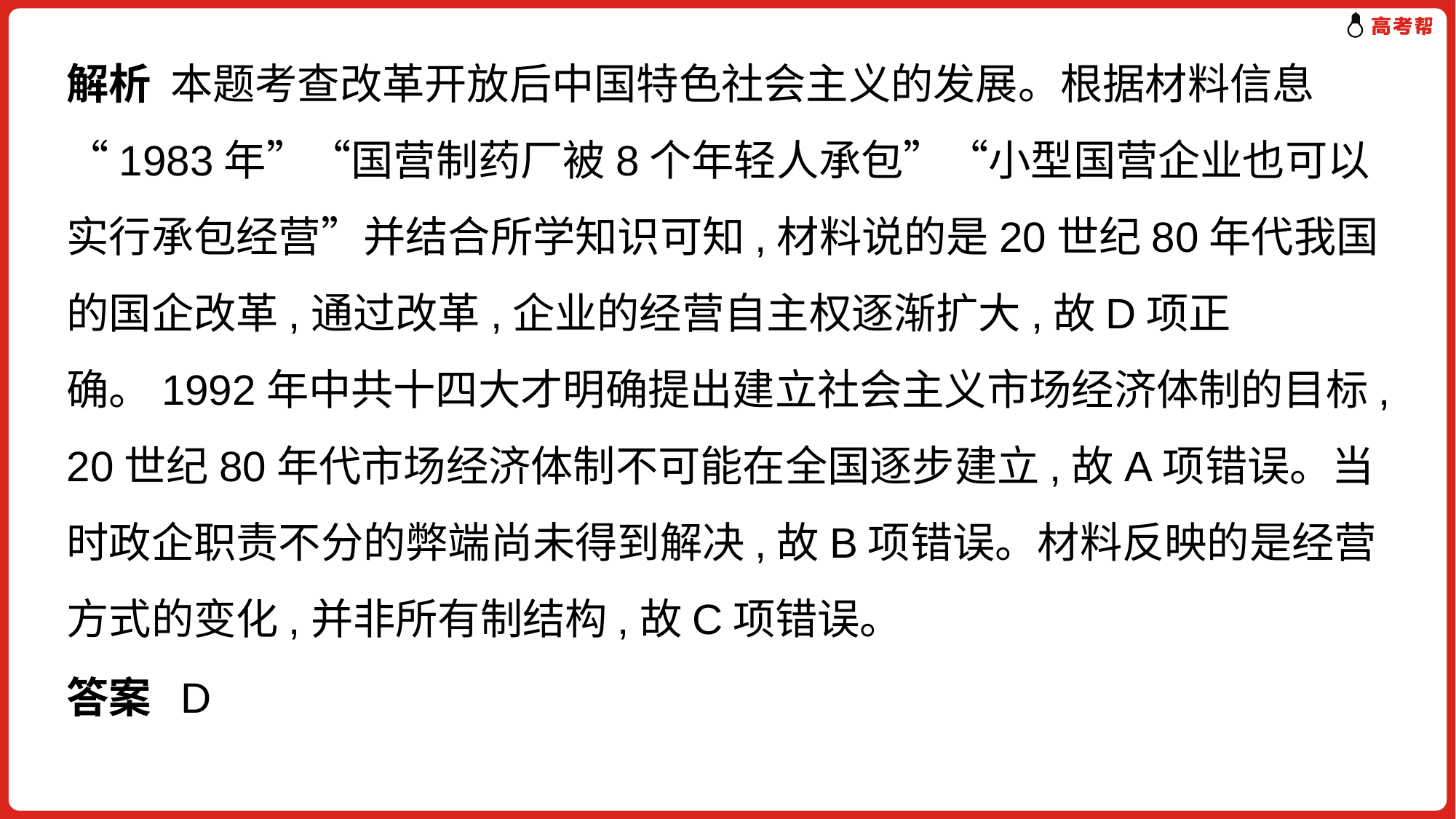

解析  本题考查改革开放后中国特色社会主义的发展。根据材料信息“1983年”“国营制药厂被8个年轻人承包”“小型国营企业也可以实行承包经营”并结合所学知识可知,材料说的是20世纪80年代我国的国企改革,通过改革,企业的经营自主权逐渐扩大,故D项正确。1992年中共十四大才明确提出建立社会主义市场经济体制的目标,20世纪80年代市场经济体制不可能在全国逐步建立,故A项错误。当时政企职责不分的弊端尚未得到解决,故B项错误。材料反映的是经营方式的变化,并非所有制结构,故C项错误。
答案  D